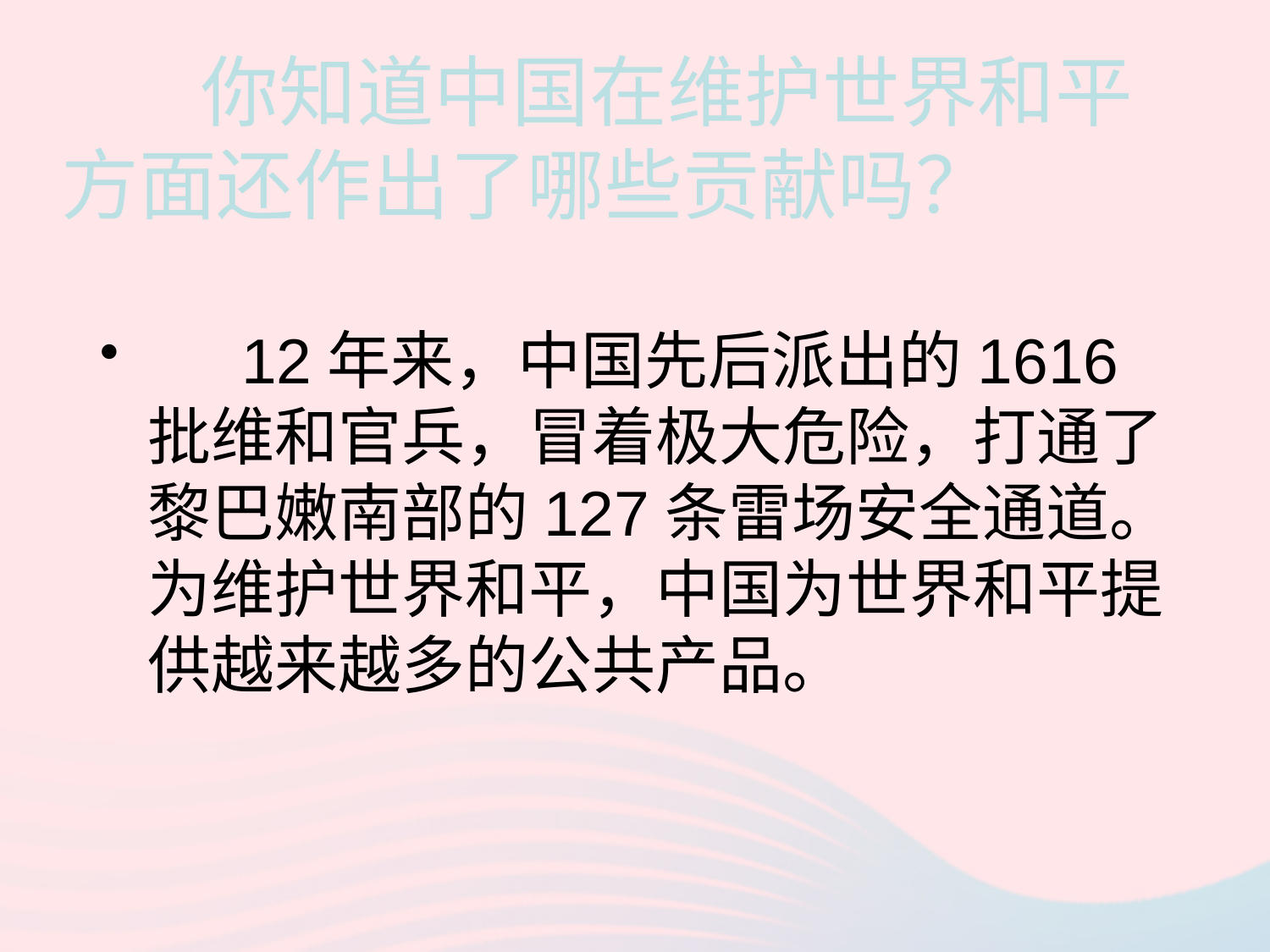

你知道中国在维护世界和平方面还作出了哪些贡献吗？
      12年来，中国先后派出的1616批维和官兵，冒着极大危险，打通了黎巴嫩南部的127条雷场安全通道。为维护世界和平，中国为世界和平提供越来越多的公共产品。